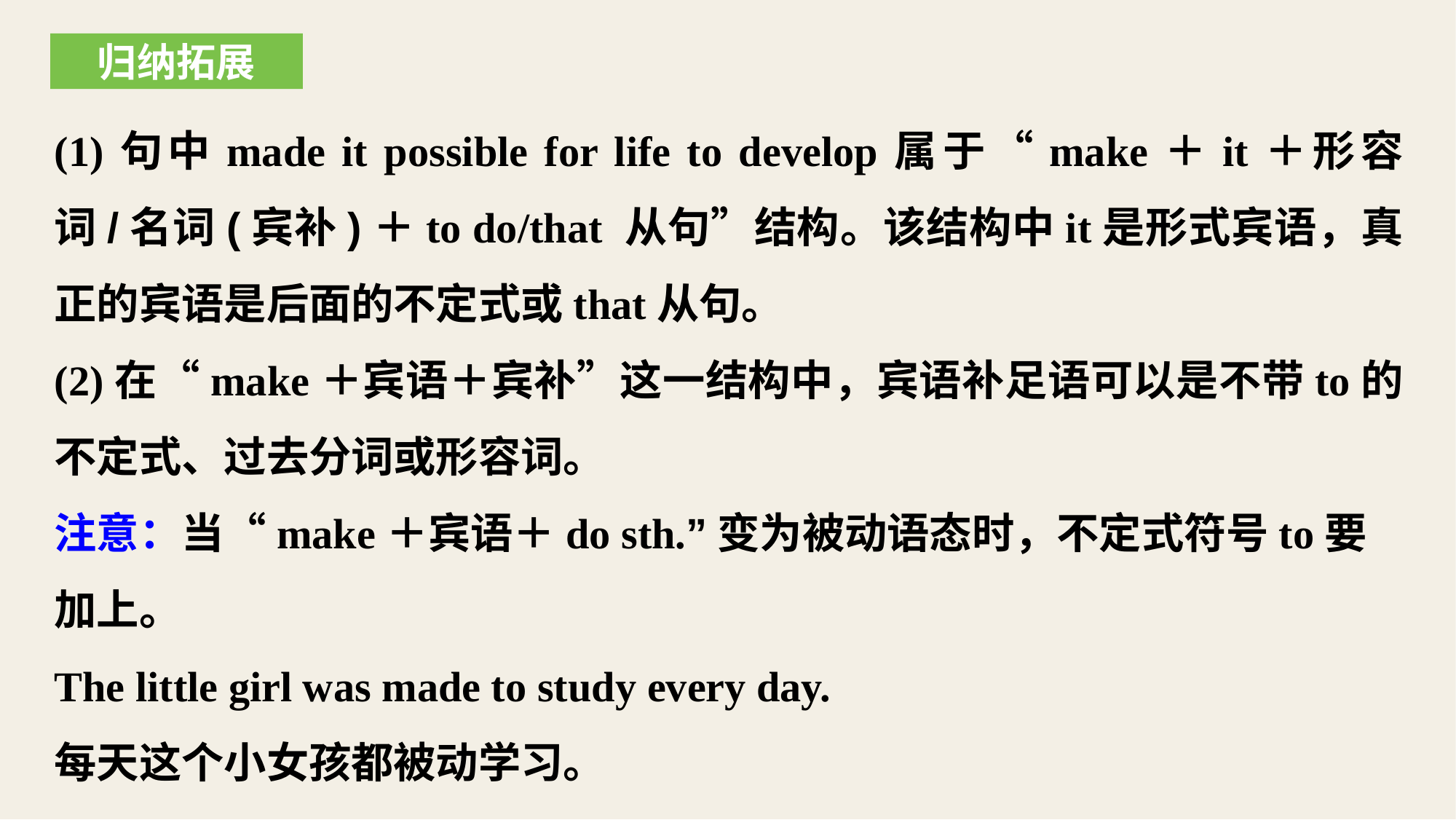

归纳拓展
(1)句中made it possible for life to develop属于“make＋it＋形容词/名词(宾补)＋to do/that 从句”结构。该结构中it是形式宾语，真正的宾语是后面的不定式或that从句。
(2)在“make＋宾语＋宾补”这一结构中，宾语补足语可以是不带to的不定式、过去分词或形容词。
注意：当“make＋宾语＋do sth.”变为被动语态时，不定式符号to要
加上。
The little girl was made to study every day.
每天这个小女孩都被动学习。